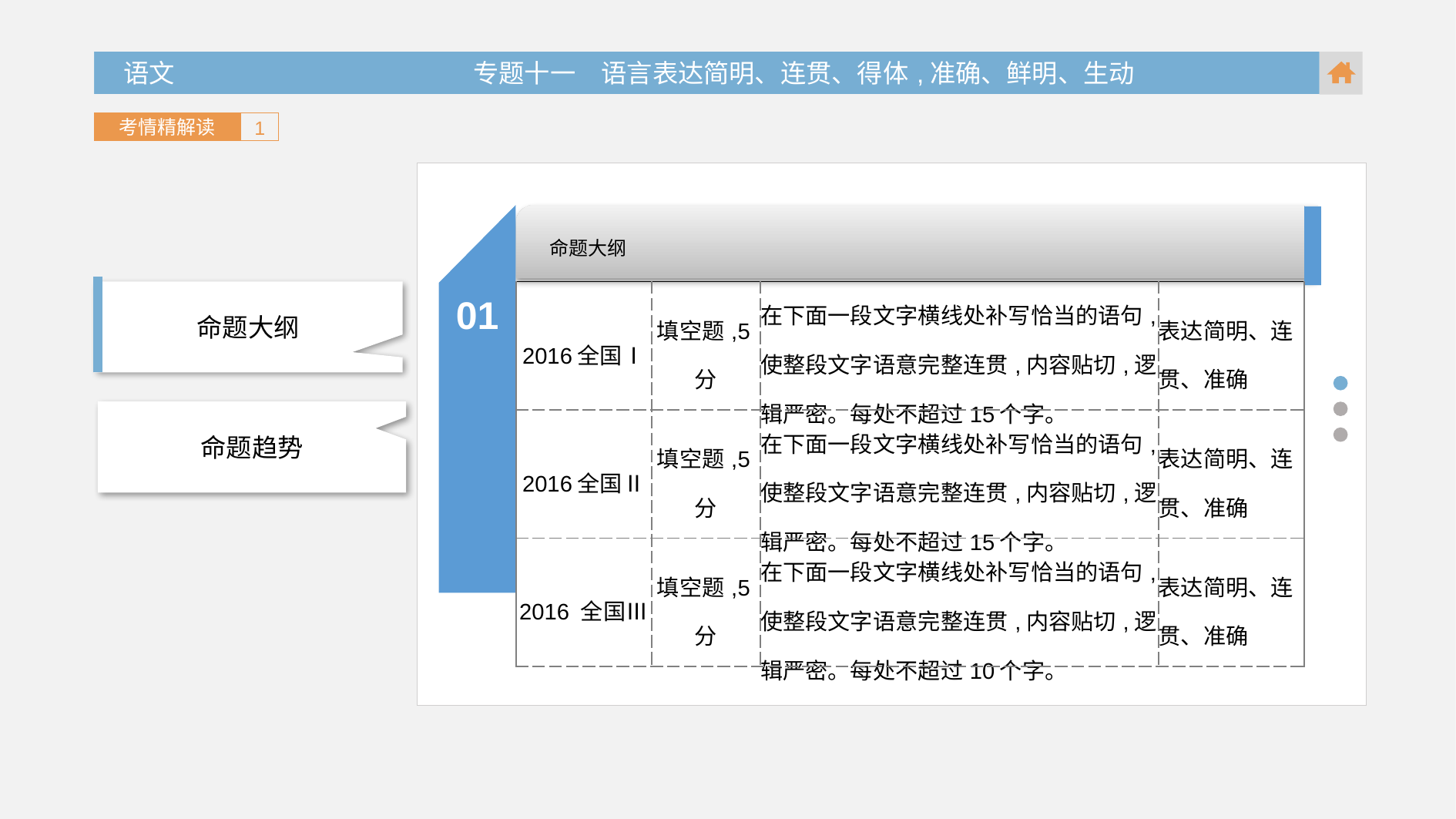

语文                                                    专题十一　语言表达简明、连贯、得体,准确、鲜明、生动
  语文                                                    专题十一　语言表达简明、连贯、得体,准确、鲜明、生动

考情精解读
1

01

命题大纲

| 2016全国Ⅰ | 填空题,5分 | 在下面一段文字横线处补写恰当的语句,使整段文字语意完整连贯,内容贴切,逻辑严密。每处不超过15个字。 | 表达简明、连贯、准确 |
| --- | --- | --- | --- |
| 2016全国Ⅱ | 填空题,5分 | 在下面一段文字横线处补写恰当的语句,使整段文字语意完整连贯,内容贴切,逻辑严密。每处不超过15个字。 | 表达简明、连贯、准确 |
| 2016 全国Ⅲ | 填空题,5分 | 在下面一段文字横线处补写恰当的语句,使整段文字语意完整连贯,内容贴切,逻辑严密。每处不超过10个字。 | 表达简明、连贯、准确 |
命题大纲

命题趋势